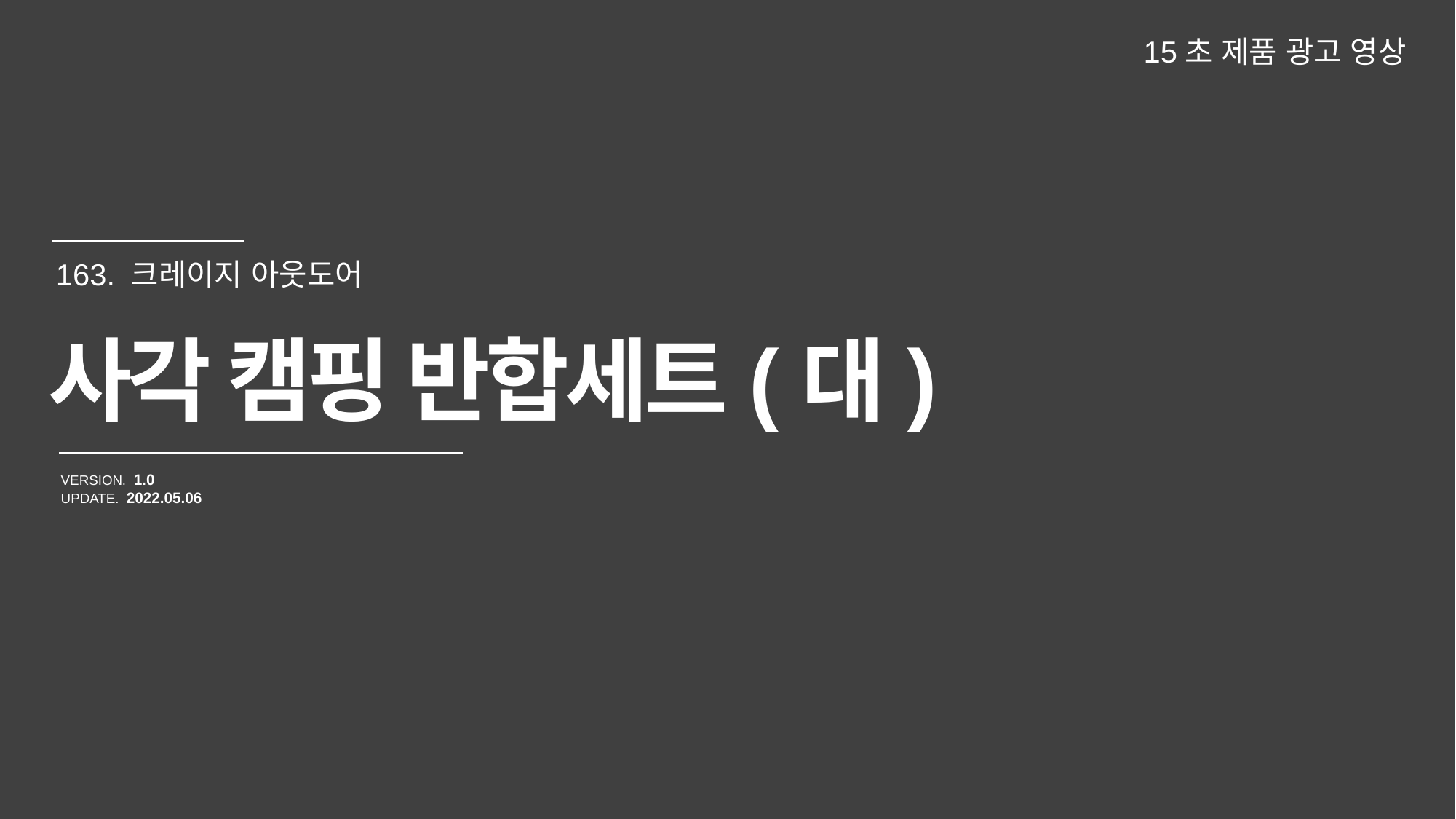

15초 제품 광고 영상
사각 캠핑 반합세트(대)
VERSION.  1.0
UPDATE.  2022.05.06

163. 크레이지 아웃도어